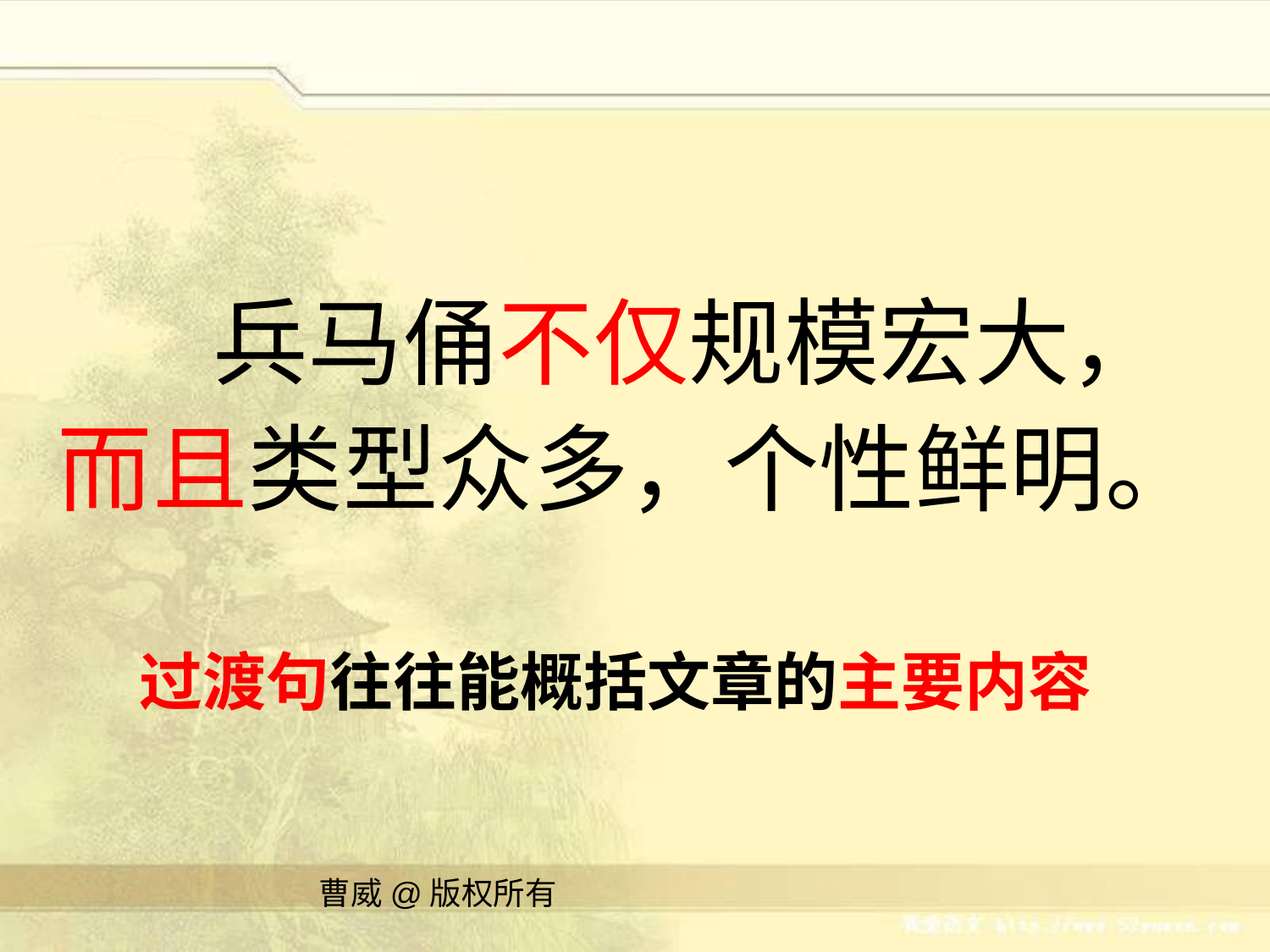

兵马俑不仅规模宏大，而且类型众多，个性鲜明。
过渡句往往能概括文章的主要内容